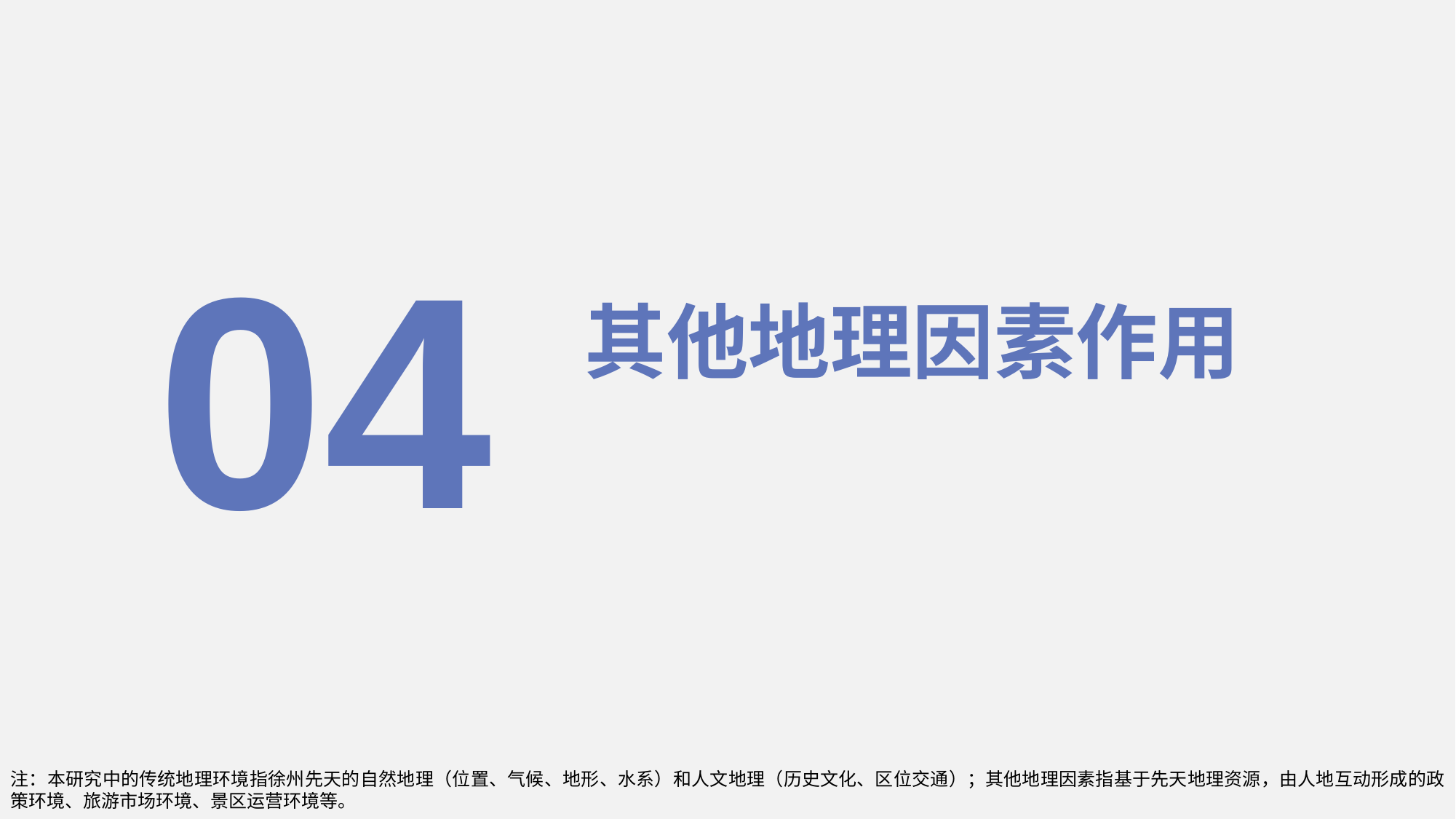

04
其他地理因素作用
注：本研究中的传统地理环境指徐州先天的自然地理（位置、气候、地形、水系）和人文地理（历史文化、区位交通）；其他地理因素指基于先天地理资源，由人地互动形成的政策环境、旅游市场环境、景区运营环境等。